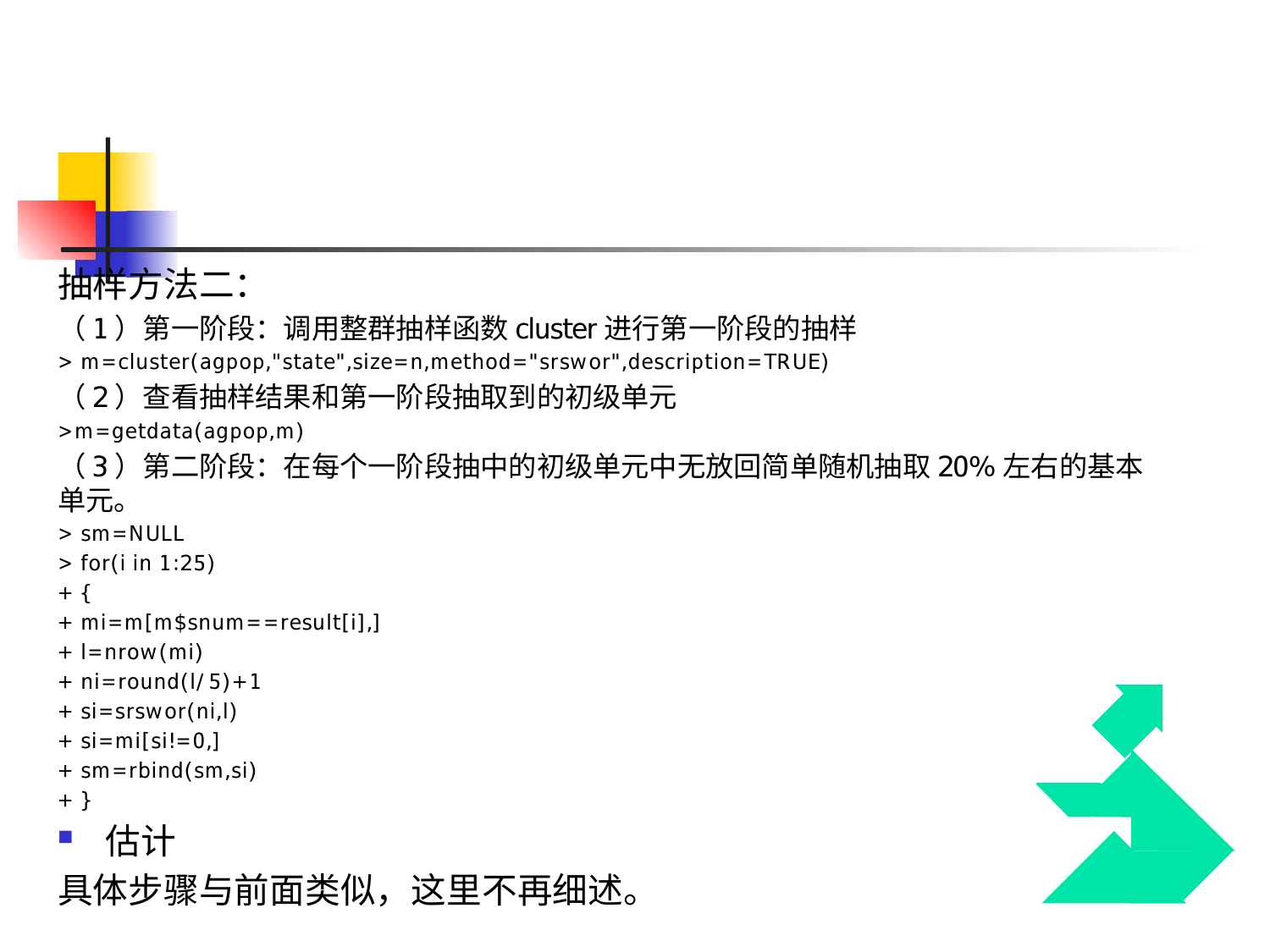

抽样方法二：
（1）第一阶段：调用整群抽样函数cluster进行第一阶段的抽样
> m=cluster(agpop,"state",size=n,method="srswor",description=TRUE)
（2）查看抽样结果和第一阶段抽取到的初级单元
>m=getdata(agpop,m)
（3）第二阶段：在每个一阶段抽中的初级单元中无放回简单随机抽取20%左右的基本单元。
> sm=NULL
> for(i in 1:25)
+ {
+ mi=m[m$snum==result[i],]
+ l=nrow(mi)
+ ni=round(l/5)+1
+ si=srswor(ni,l)
+ si=mi[si!=0,]
+ sm=rbind(sm,si)
+ }
估计
具体步骤与前面类似，这里不再细述。